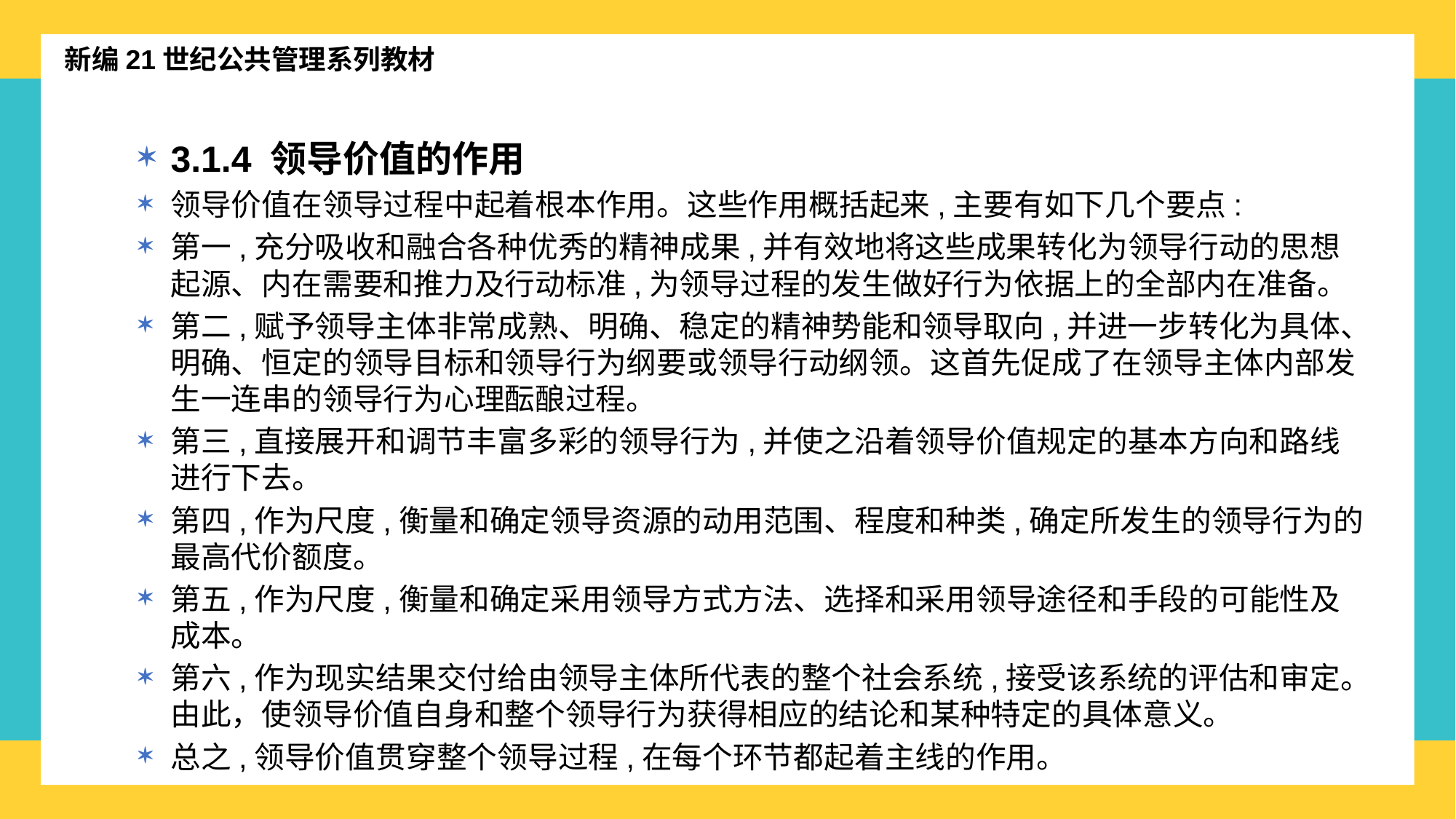

新编21世纪公共管理系列教材
3.1.4 领导价值的作用
领导价值在领导过程中起着根本作用。这些作用概括起来,主要有如下几个要点:
第一,充分吸收和融合各种优秀的精神成果,并有效地将这些成果转化为领导行动的思想起源、内在需要和推力及行动标准,为领导过程的发生做好行为依据上的全部内在准备。
第二,赋予领导主体非常成熟、明确、稳定的精神势能和领导取向,并进一步转化为具体、明确、恒定的领导目标和领导行为纲要或领导行动纲领。这首先促成了在领导主体内部发生一连串的领导行为心理酝酿过程。
第三,直接展开和调节丰富多彩的领导行为,并使之沿着领导价值规定的基本方向和路线进行下去。
第四,作为尺度,衡量和确定领导资源的动用范围、程度和种类,确定所发生的领导行为的最高代价额度。
第五,作为尺度,衡量和确定采用领导方式方法、选择和采用领导途径和手段的可能性及成本。
第六,作为现实结果交付给由领导主体所代表的整个社会系统,接受该系统的评估和审定。由此，使领导价值自身和整个领导行为获得相应的结论和某种特定的具体意义。
总之,领导价值贯穿整个领导过程,在每个环节都起着主线的作用。